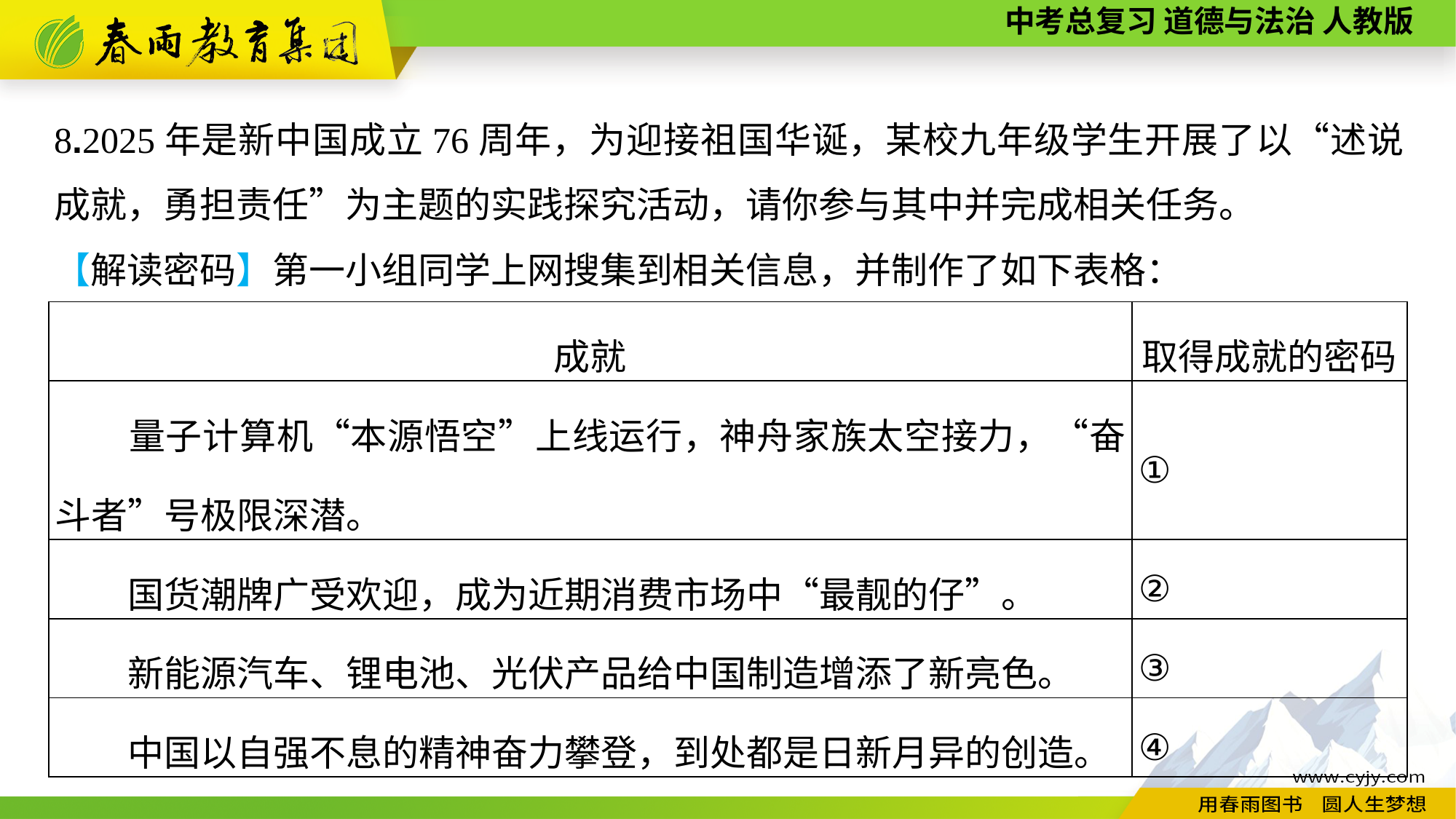

8.2025年是新中国成立76周年，为迎接祖国华诞，某校九年级学生开展了以“述说成就，勇担责任”为主题的实践探究活动，请你参与其中并完成相关任务。
【解读密码】第一小组同学上网搜集到相关信息，并制作了如下表格：
| 成就 | 取得成就的密码 |
| --- | --- |
| 量子计算机“本源悟空”上线运行，神舟家族太空接力，“奋斗者”号极限深潜。 | ① |
| 国货潮牌广受欢迎，成为近期消费市场中“最靓的仔”。 | ② |
| 新能源汽车、锂电池、光伏产品给中国制造增添了新亮色。 | ③ |
| 中国以自强不息的精神奋力攀登，到处都是日新月异的创造。 | ④ |